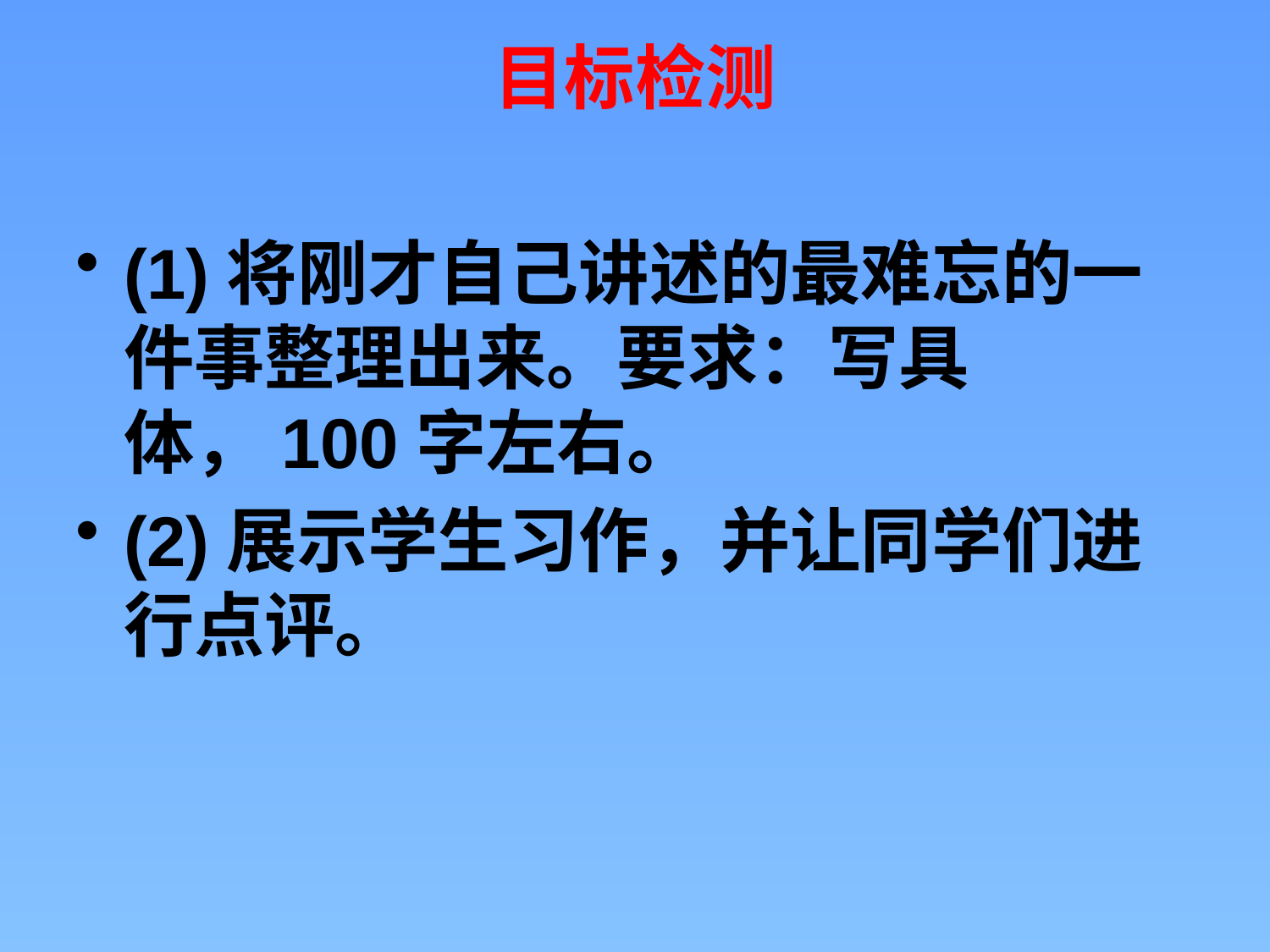

# 目标检测
(1)将刚才自己讲述的最难忘的一件事整理出来。要求：写具体，100字左右。
(2)展示学生习作，并让同学们进行点评。